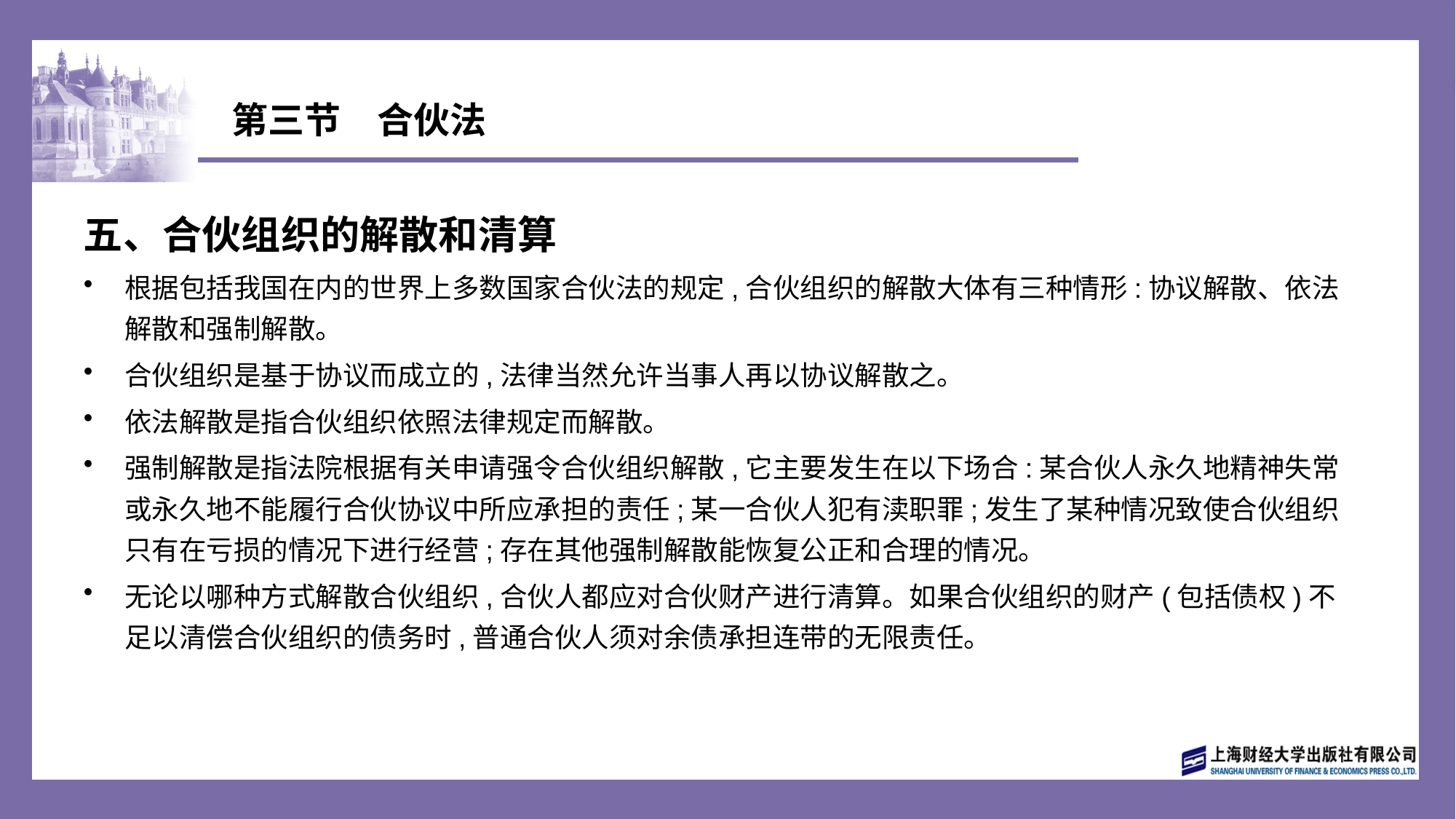

# 第三节　合伙法
五、合伙组织的解散和清算
根据包括我国在内的世界上多数国家合伙法的规定,合伙组织的解散大体有三种情形:协议解散、依法解散和强制解散。
合伙组织是基于协议而成立的,法律当然允许当事人再以协议解散之。
依法解散是指合伙组织依照法律规定而解散。
强制解散是指法院根据有关申请强令合伙组织解散,它主要发生在以下场合:某合伙人永久地精神失常或永久地不能履行合伙协议中所应承担的责任;某一合伙人犯有渎职罪;发生了某种情况致使合伙组织只有在亏损的情况下进行经营;存在其他强制解散能恢复公正和合理的情况。
无论以哪种方式解散合伙组织,合伙人都应对合伙财产进行清算。如果合伙组织的财产(包括债权)不足以清偿合伙组织的债务时,普通合伙人须对余债承担连带的无限责任。